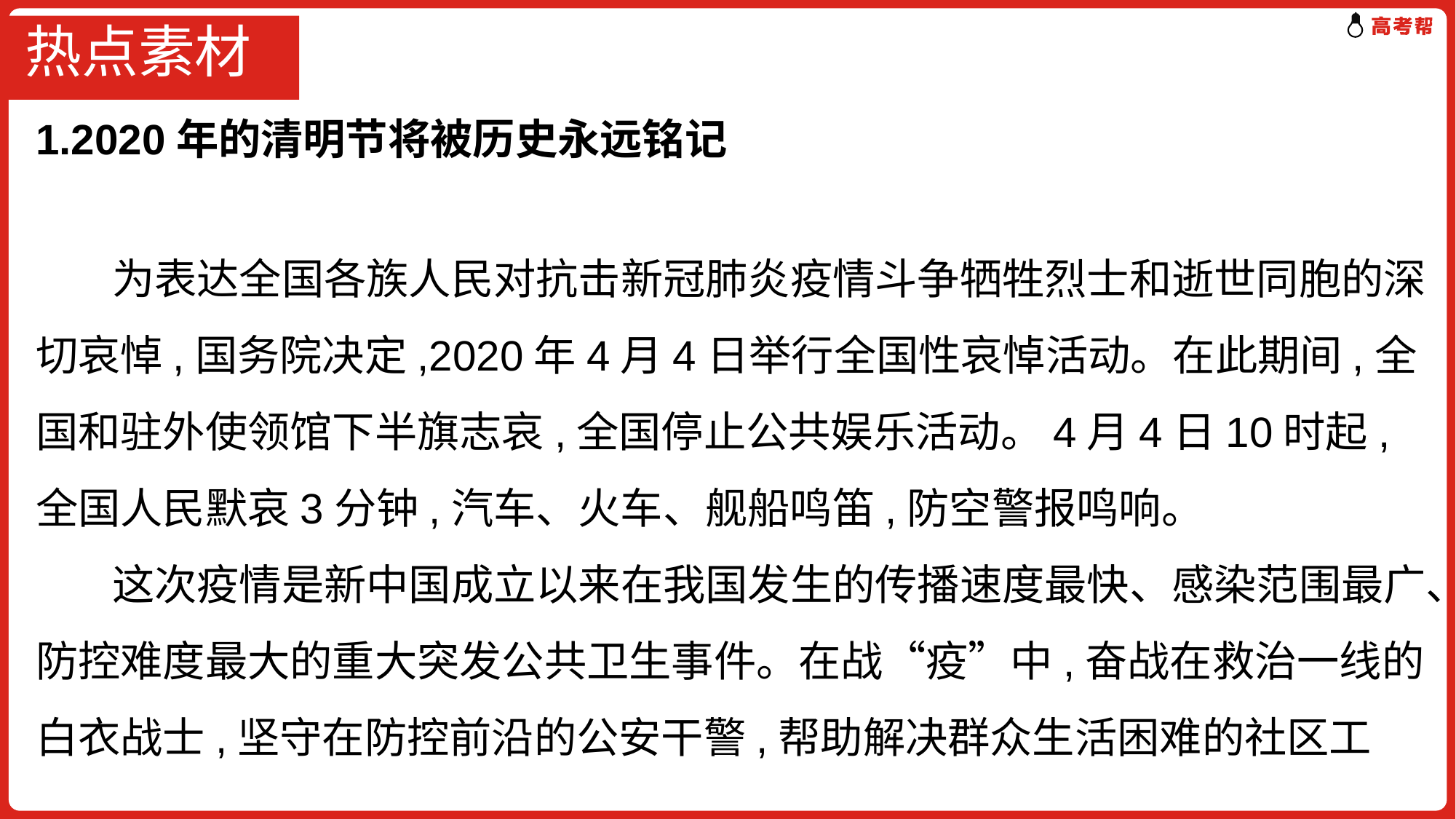

# 热点素材
1.2020年的清明节将被历史永远铭记
       为表达全国各族人民对抗击新冠肺炎疫情斗争牺牲烈士和逝世同胞的深切哀悼,国务院决定,2020年4月4日举行全国性哀悼活动。在此期间,全国和驻外使领馆下半旗志哀,全国停止公共娱乐活动。4月4日10时起,全国人民默哀3分钟,汽车、火车、舰船鸣笛,防空警报鸣响。
       这次疫情是新中国成立以来在我国发生的传播速度最快、感染范围最广、防控难度最大的重大突发公共卫生事件。在战“疫”中,奋战在救治一线的白衣战士,坚守在防控前沿的公安干警,帮助解决群众生活困难的社区工